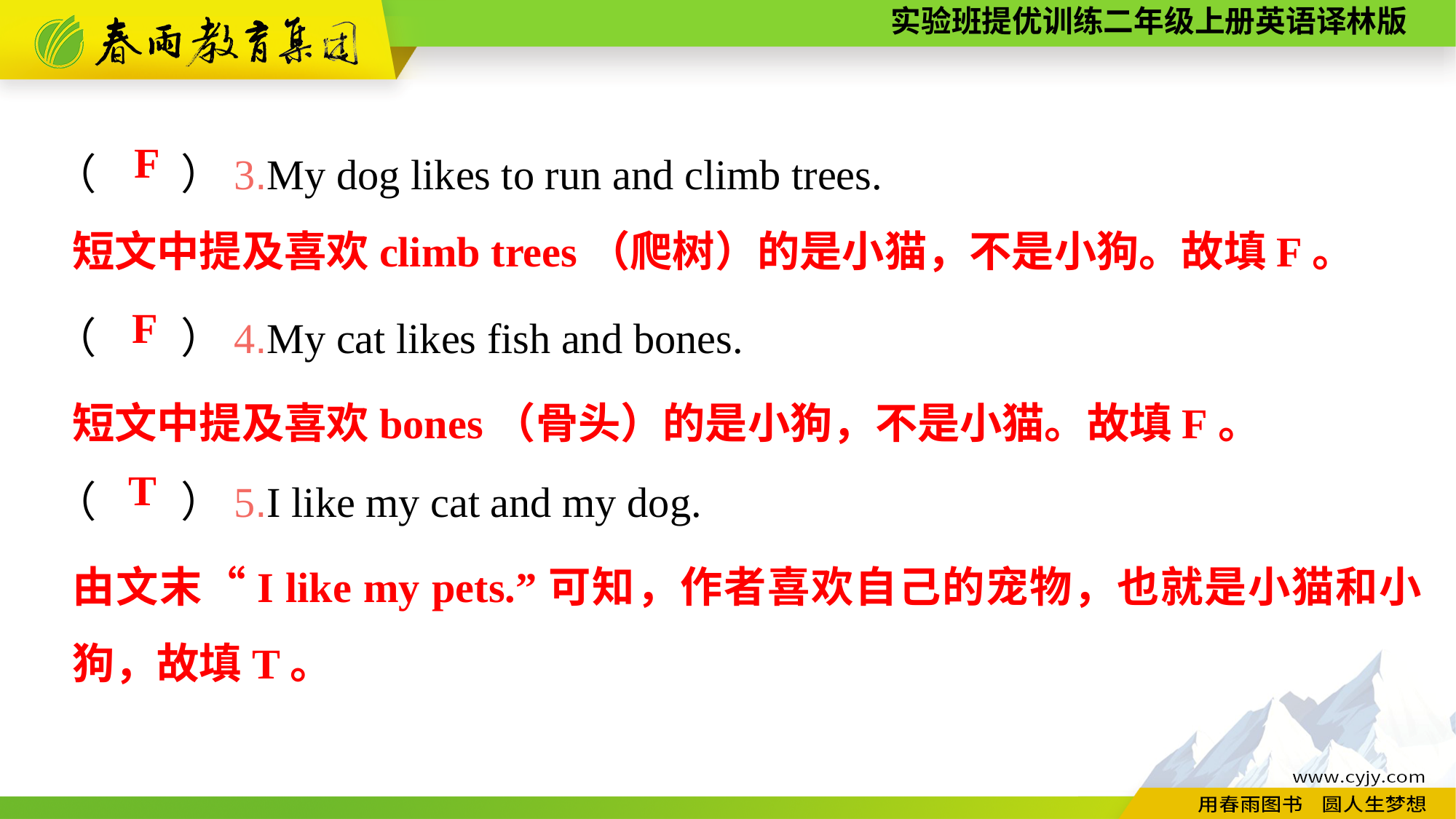

（　　）3.My dog likes to run and climb trees.

（　　）4.My cat likes fish and bones.

（　　）5.I like my cat and my dog.
F
短文中提及喜欢climb trees（爬树）的是小猫，不是小狗。故填F。
F
短文中提及喜欢bones（骨头）的是小狗，不是小猫。故填F。
T
由文末“I like my pets.”可知，作者喜欢自己的宠物，也就是小猫和小狗，故填T。